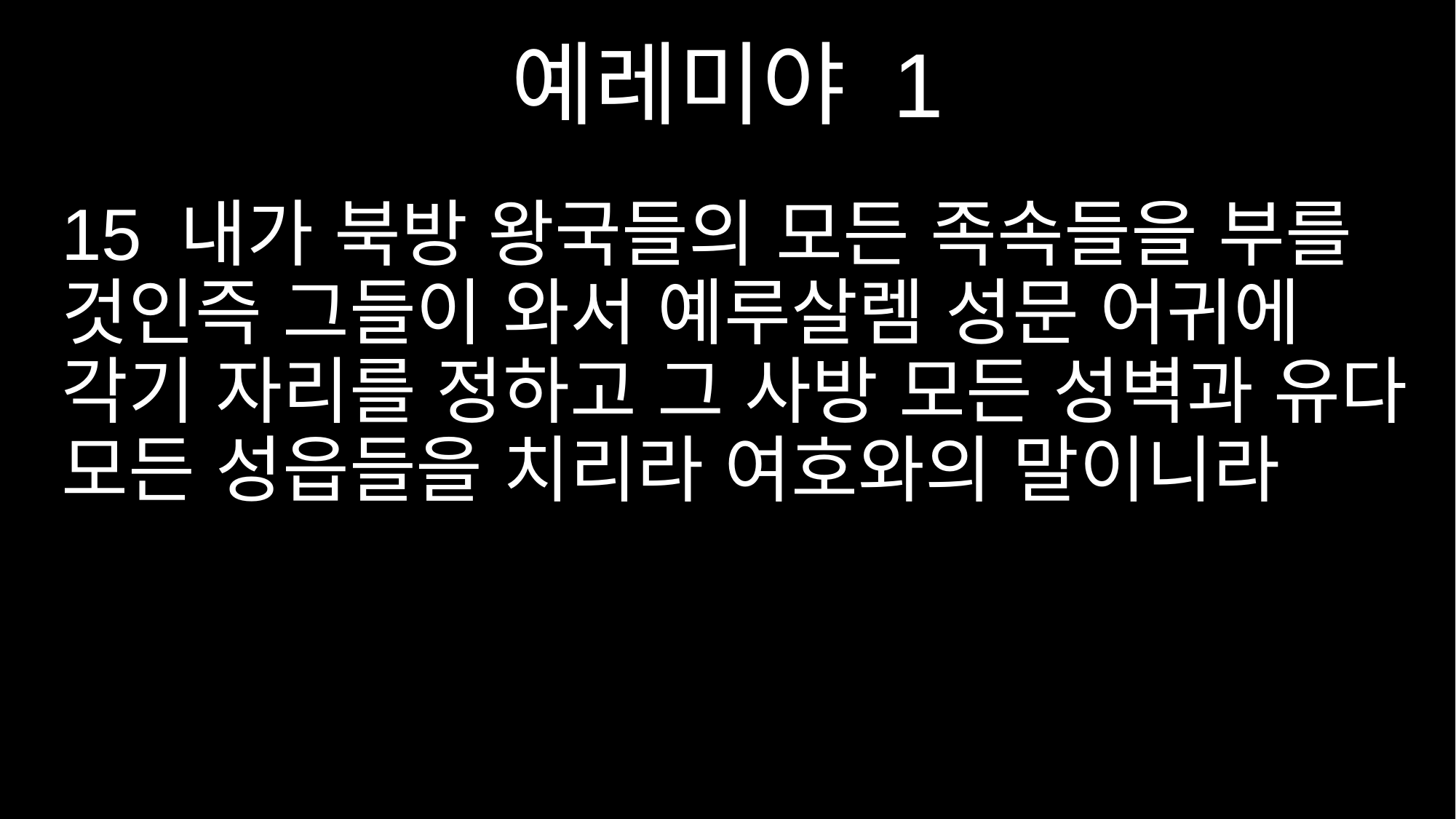

예레미야 1
15 내가 북방 왕국들의 모든 족속들을 부를 것인즉 그들이 와서 예루살렘 성문 어귀에 각기 자리를 정하고 그 사방 모든 성벽과 유다 모든 성읍들을 치리라 여호와의 말이니라